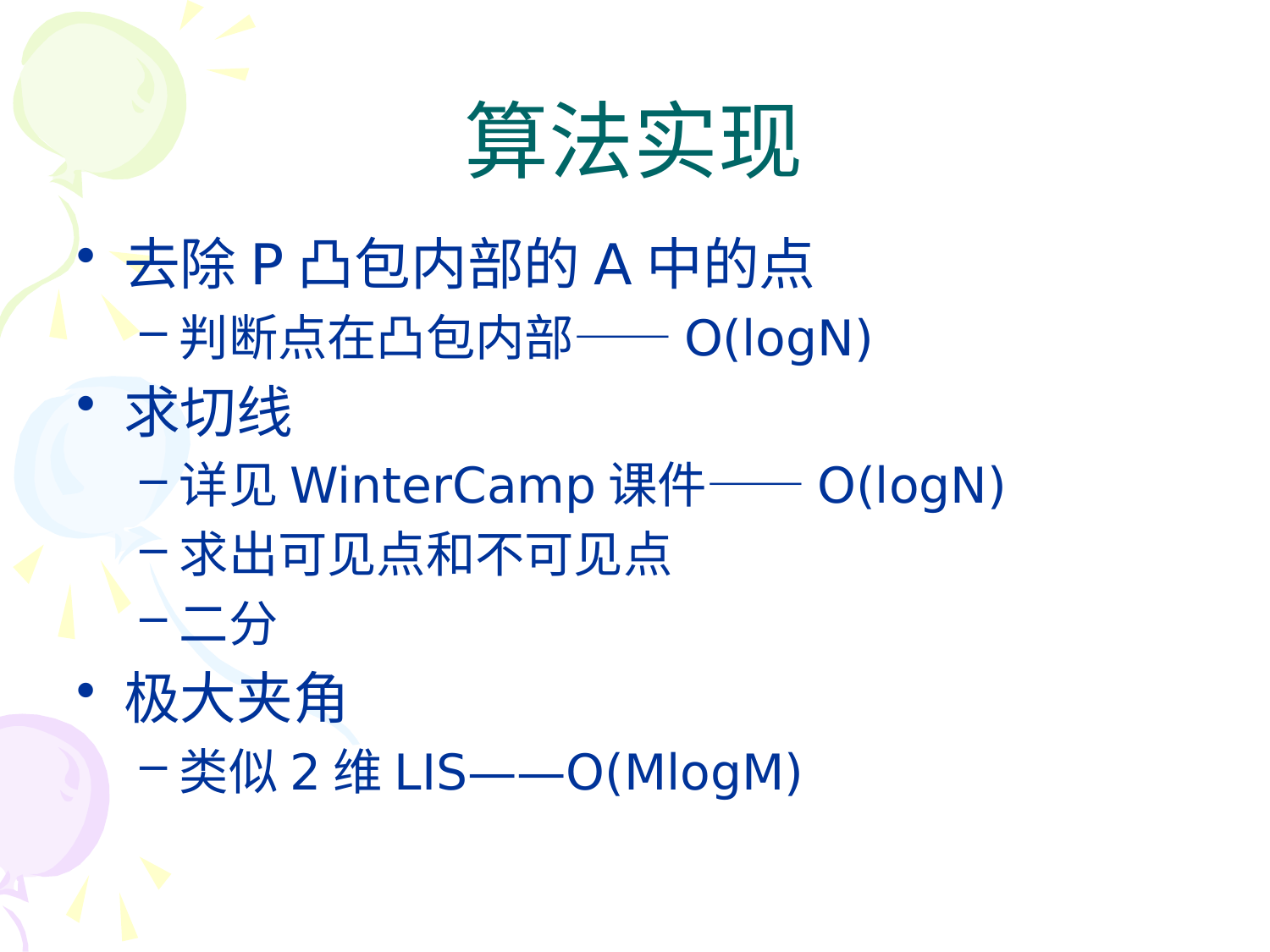

# 算法实现
去除P凸包内部的A中的点
判断点在凸包内部——O(logN)
求切线
详见WinterCamp课件——O(logN)
求出可见点和不可见点
二分
极大夹角
类似2维LIS——O(MlogM)